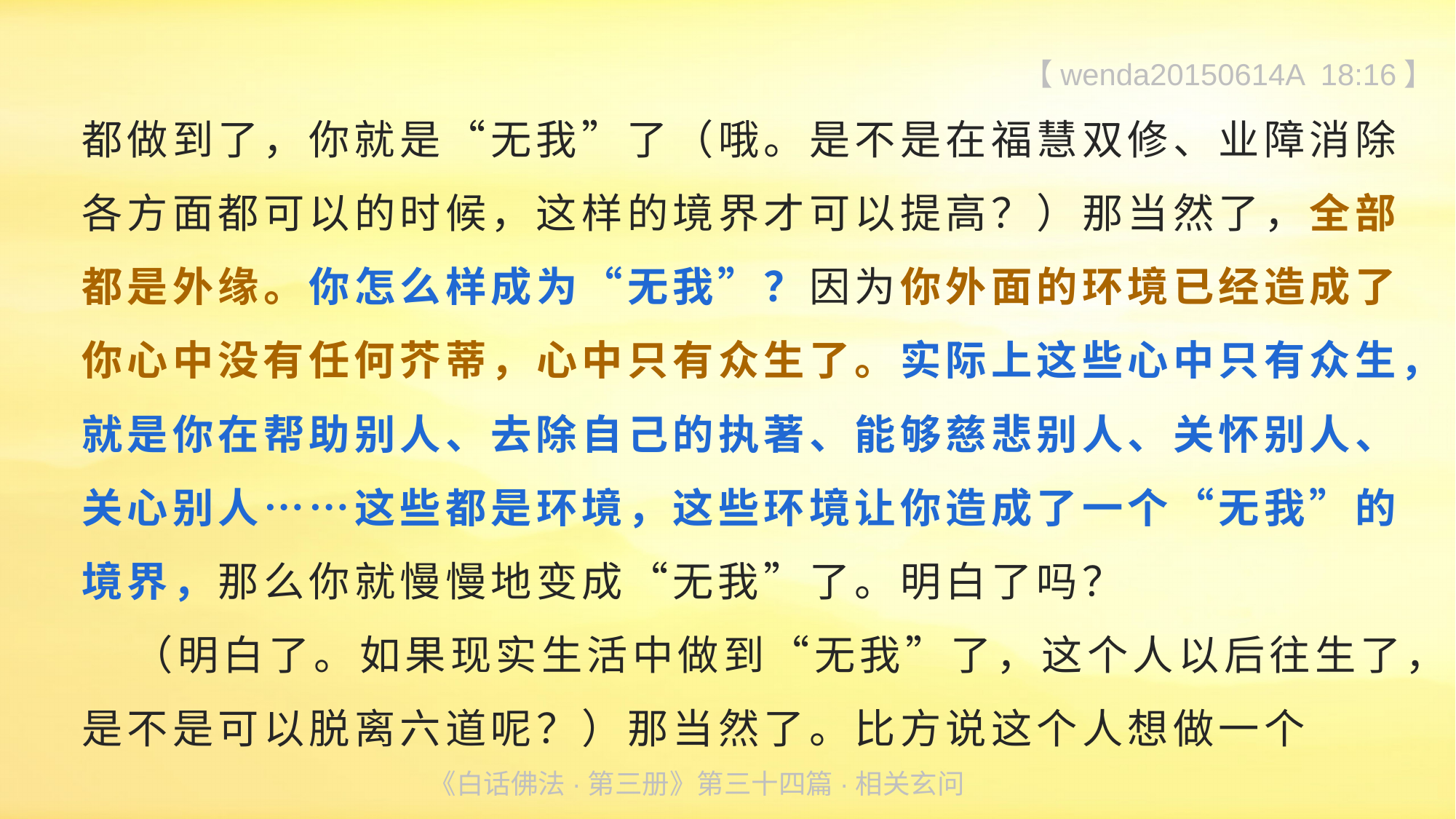

【wenda20150614A  18:16】
都做到了，你就是“无我”了（哦。是不是在福慧双修、业障消除各方面都可以的时候，这样的境界才可以提高？）那当然了，全部都是外缘。你怎么样成为“无我”？因为你外面的环境已经造成了你心中没有任何芥蒂，心中只有众生了。实际上这些心中只有众生，就是你在帮助别人、去除自己的执著、能够慈悲别人、关怀别人、关心别人……这些都是环境，这些环境让你造成了一个“无我”的境界，那么你就慢慢地变成“无我”了。明白了吗？
   （明白了。如果现实生活中做到“无我”了，这个人以后往生了，是不是可以脱离六道呢？）那当然了。比方说这个人想做一个
《白话佛法·第三册》第三十四篇·相关玄问